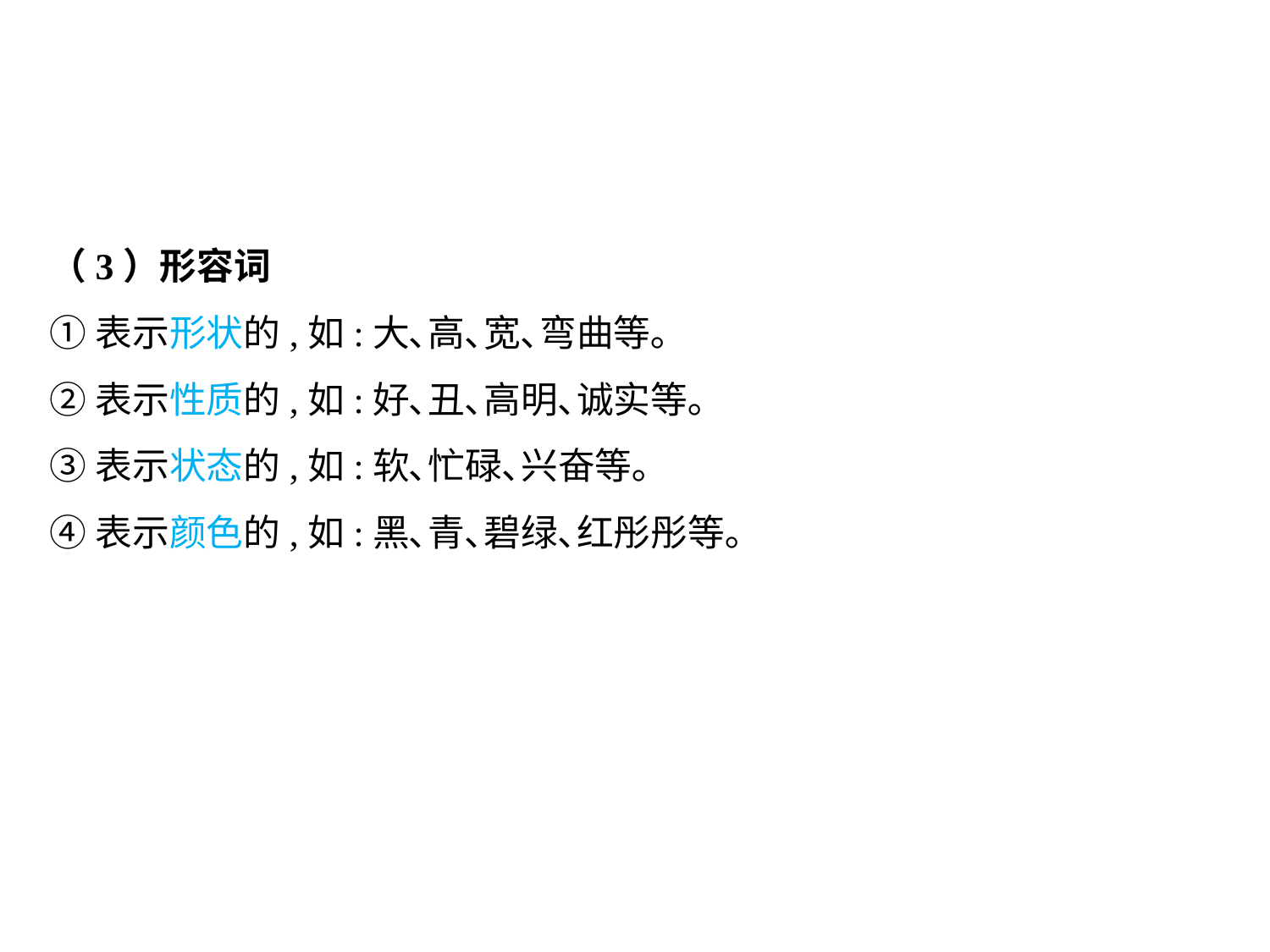

（3）形容词
①表示形状的,如:大､高､宽､弯曲等｡
②表示性质的,如:好､丑､高明､诚实等｡
③表示状态的,如:软､忙碌､兴奋等｡
④表示颜色的,如:黑､青､碧绿､红彤彤等｡